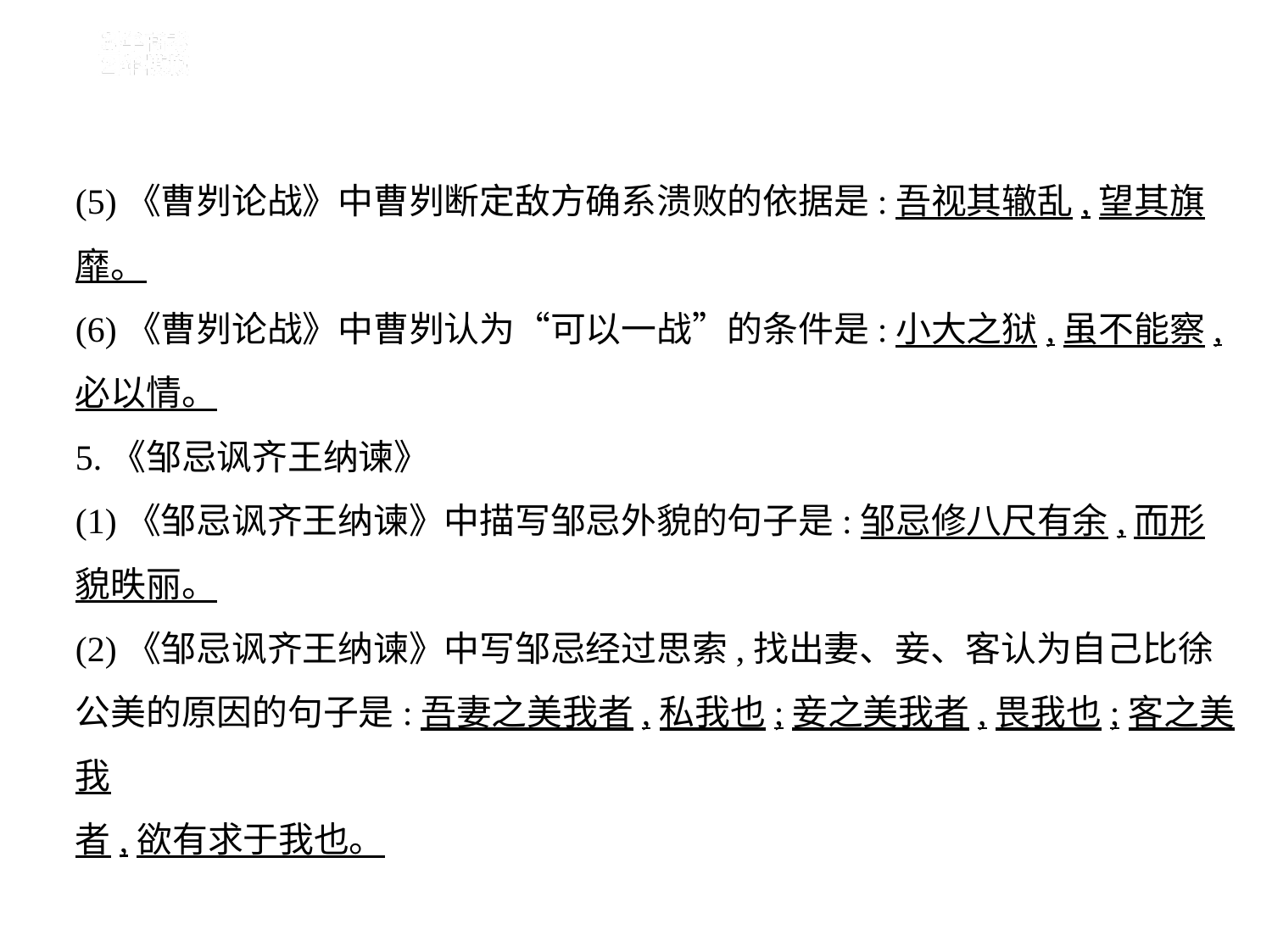

(5)《曹刿论战》中曹刿断定敌方确系溃败的依据是:吾视其辙乱,望其旗
靡。
(6)《曹刿论战》中曹刿认为“可以一战”的条件是:小大之狱,虽不能察,
必以情。
5.《邹忌讽齐王纳谏》
(1)《邹忌讽齐王纳谏》中描写邹忌外貌的句子是:邹忌修八尺有余,而形
貌昳丽。
(2)《邹忌讽齐王纳谏》中写邹忌经过思索,找出妻、妾、客认为自己比徐
公美的原因的句子是:吾妻之美我者,私我也;妾之美我者,畏我也;客之美我
者,欲有求于我也。